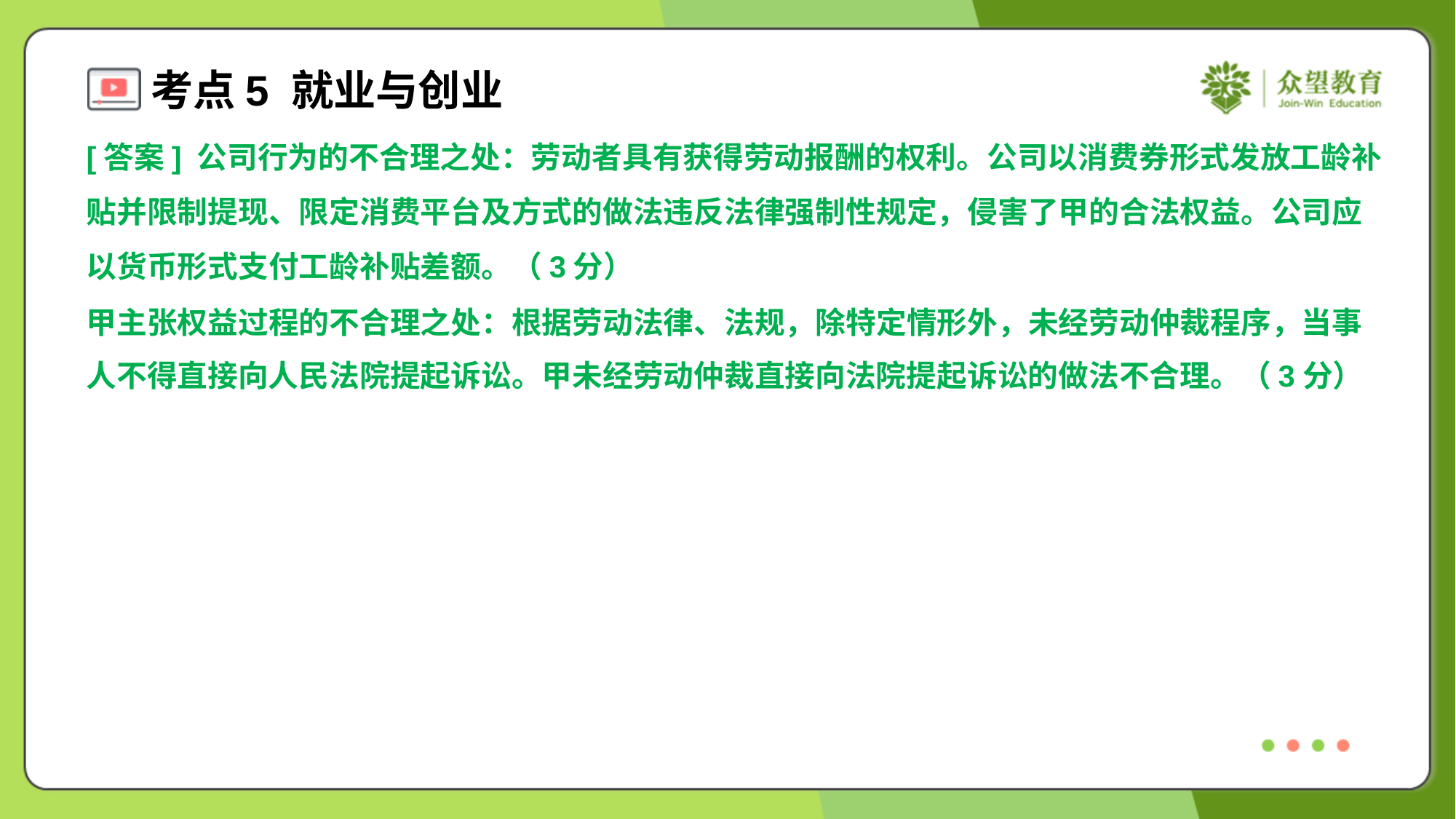

[答案] 公司行为的不合理之处：劳动者具有获得劳动报酬的权利。公司以消费券形式发放工龄补
贴并限制提现、限定消费平台及方式的做法违反法律强制性规定，侵害了甲的合法权益。公司应
以货币形式支付工龄补贴差额。（3分）
甲主张权益过程的不合理之处：根据劳动法律、法规，除特定情形外，未经劳动仲裁程序，当事
人不得直接向人民法院提起诉讼。甲未经劳动仲裁直接向法院提起诉讼的做法不合理。（3分）